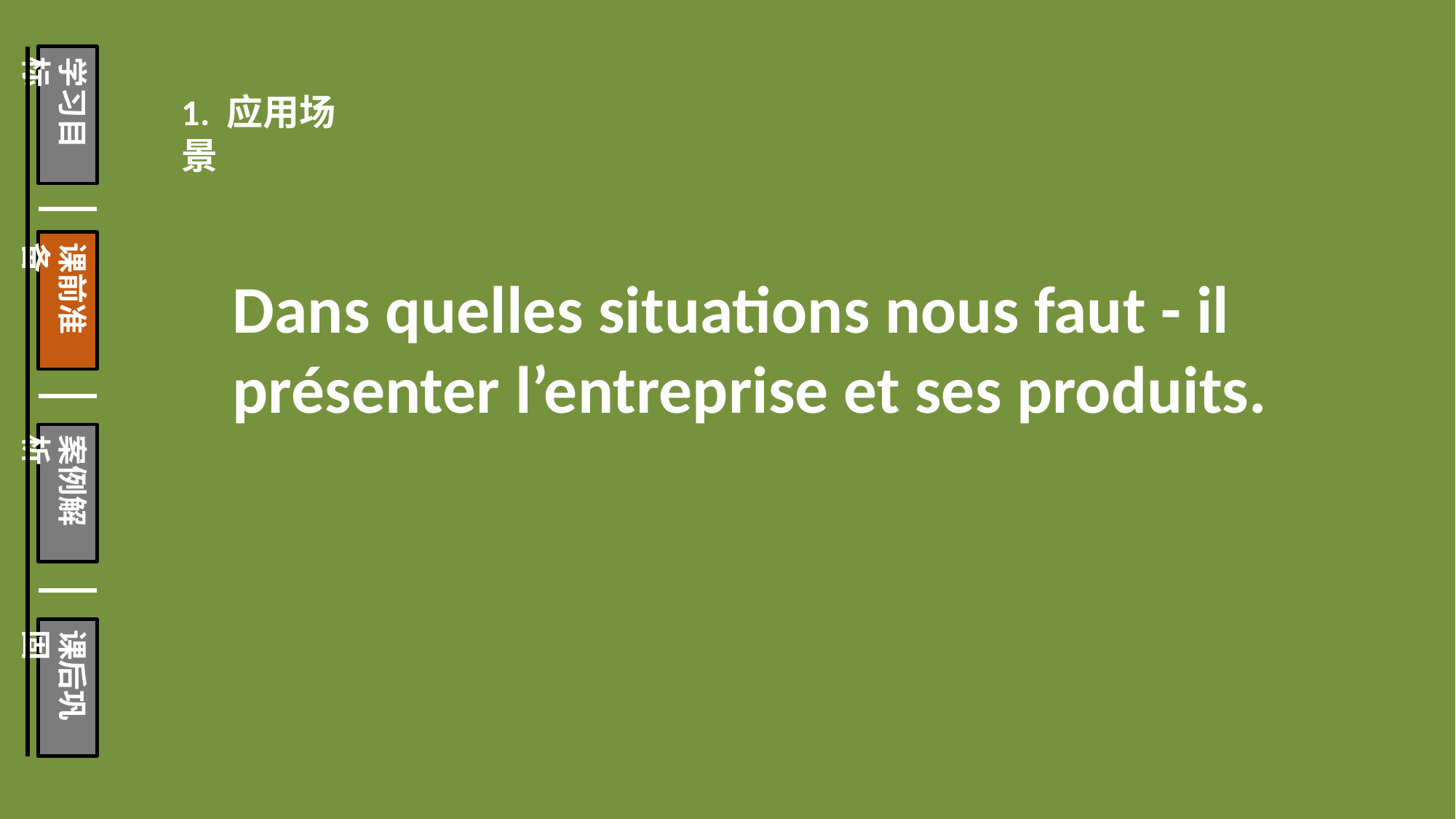

学习目标
课前准备
案例解析
课后巩固
1. 应用场景
Dans quelles situations nous faut - il présenter l’entreprise et ses produits.